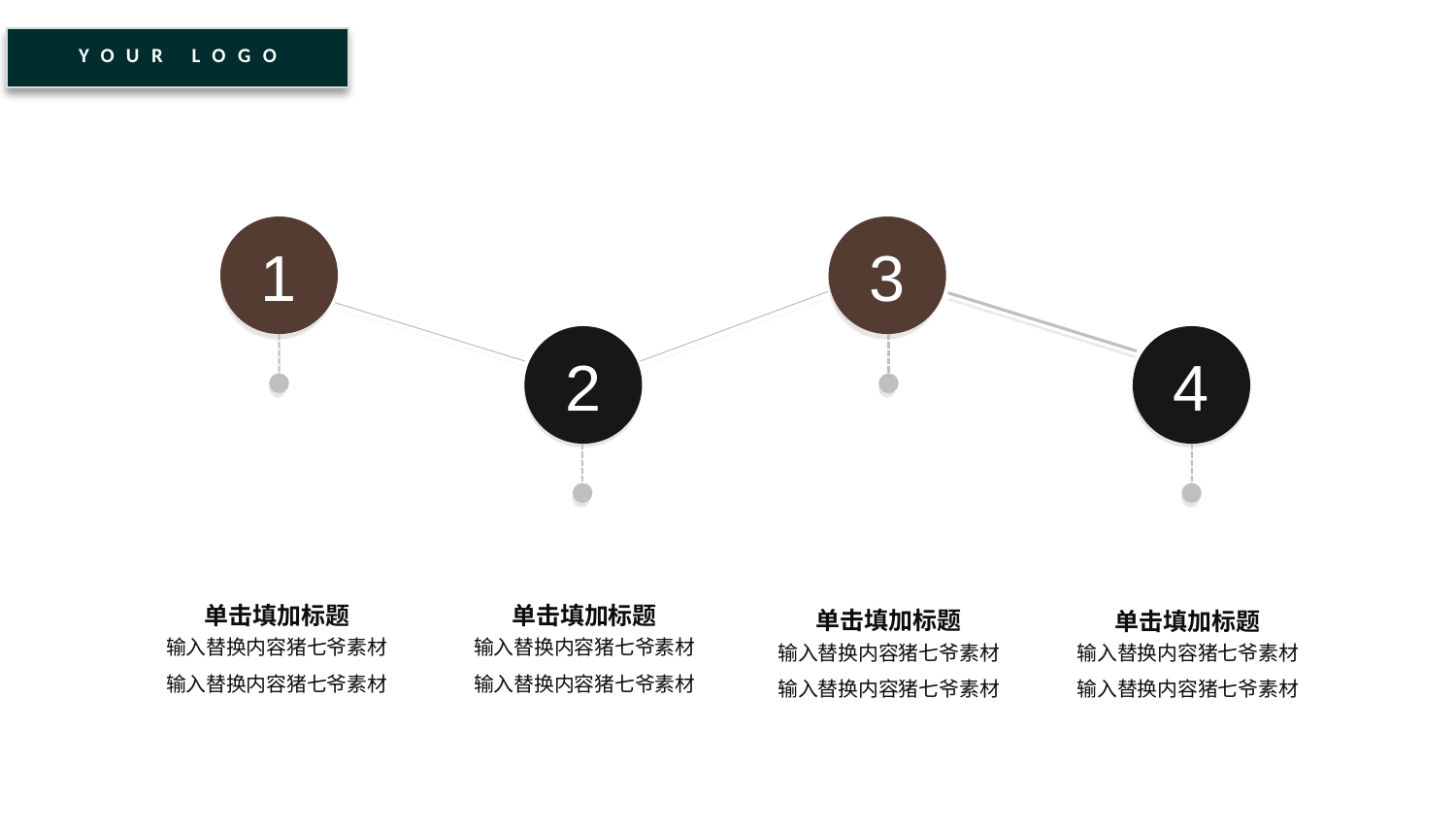

YOUR LOGO
1
3
2
4
单击填加标题
单击填加标题
单击填加标题
单击填加标题
输入替换内容猪七爷素材
输入替换内容猪七爷素材
输入替换内容猪七爷素材
输入替换内容猪七爷素材
输入替换内容猪七爷素材
输入替换内容猪七爷素材
输入替换内容猪七爷素材
输入替换内容猪七爷素材